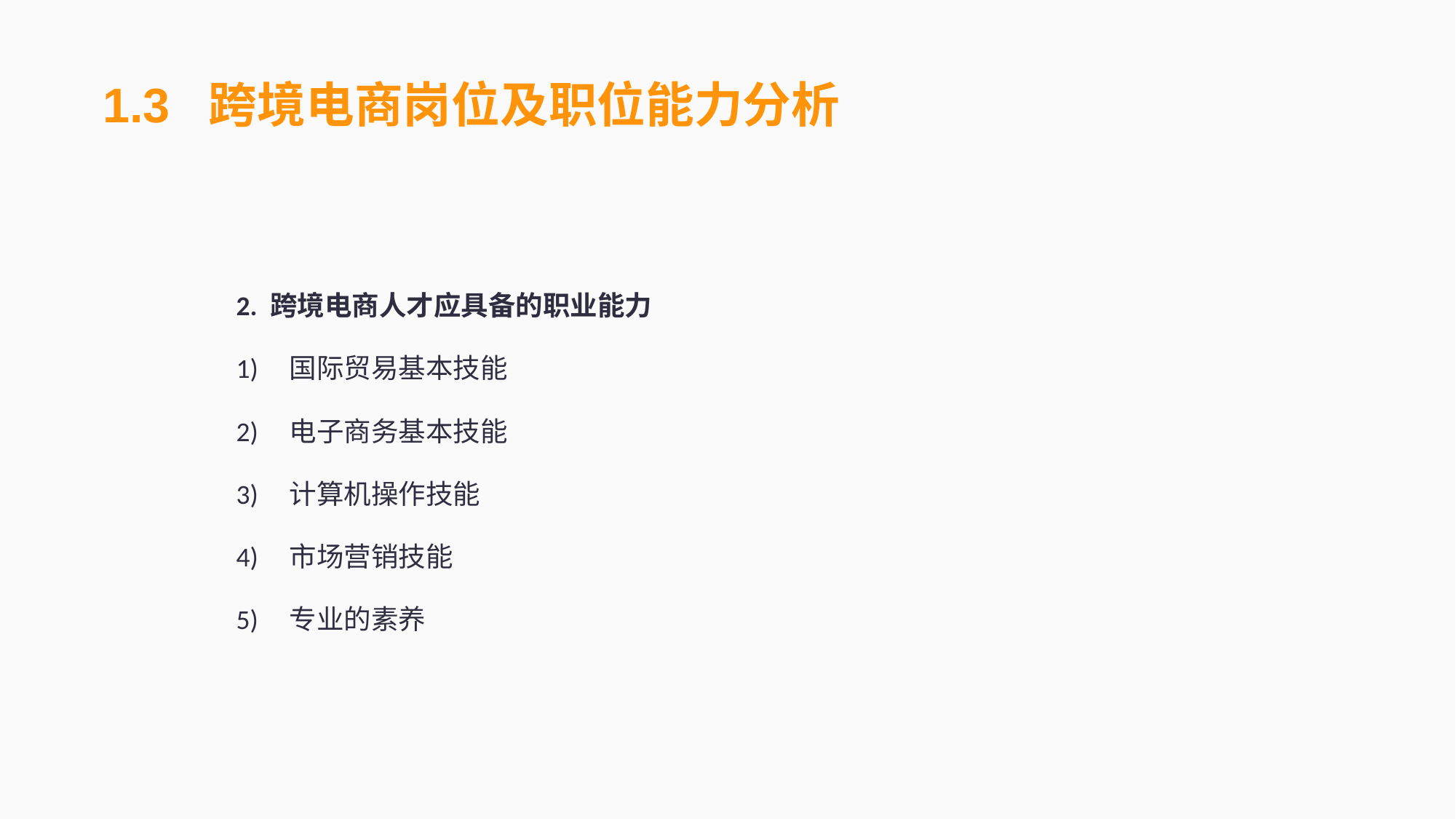

1.3  跨境电商岗位及职位能力分析
2. 跨境电商人才应具备的职业能力
1)	国际贸易基本技能
2)	电子商务基本技能
3)	计算机操作技能
4)	市场营销技能
5)	专业的素养